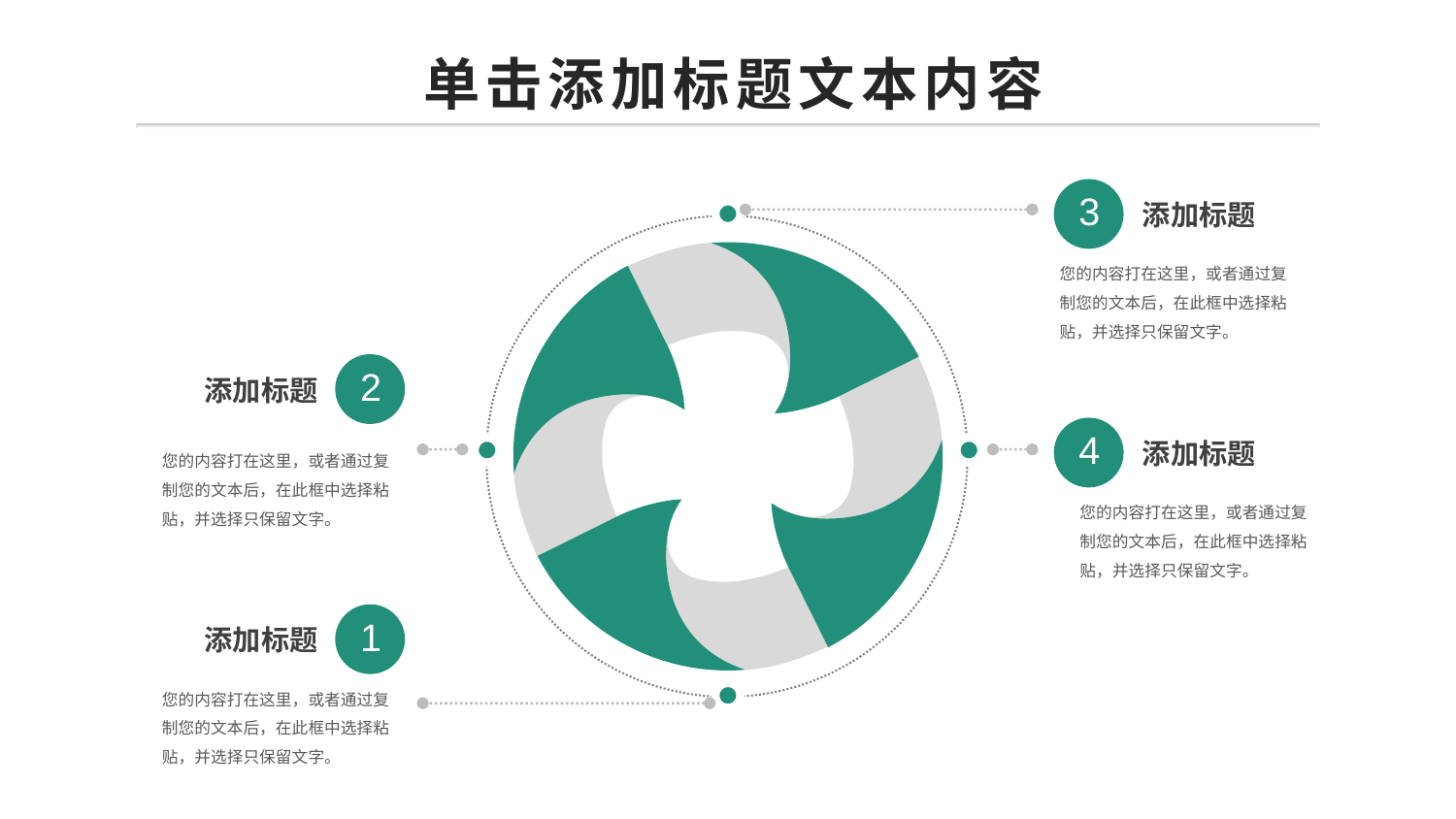

单击添加标题文本内容

3
添加标题

您的内容打在这里，或者通过复制您的文本后，在此框中选择粘贴，并选择只保留文字。

2
添加标题

4
添加标题
您的内容打在这里，或者通过复制您的文本后，在此框中选择粘贴，并选择只保留文字。

您的内容打在这里，或者通过复制您的文本后，在此框中选择粘贴，并选择只保留文字。

1
添加标题
您的内容打在这里，或者通过复制您的文本后，在此框中选择粘贴，并选择只保留文字。